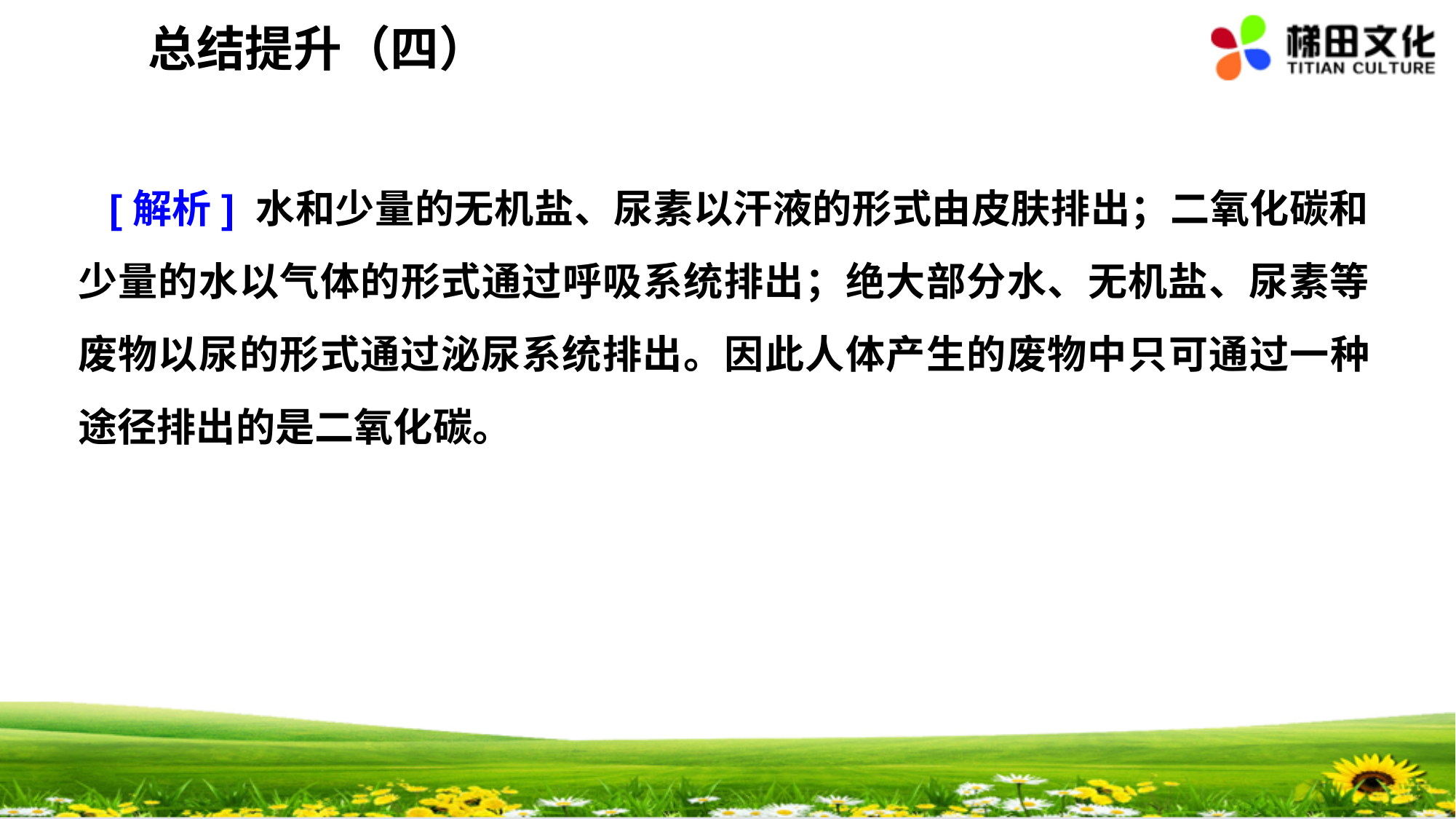

总结提升（四）
[解析] 水和少量的无机盐、尿素以汗液的形式由皮肤排出；二氧化碳和少量的水以气体的形式通过呼吸系统排出；绝大部分水、无机盐、尿素等废物以尿的形式通过泌尿系统排出。因此人体产生的废物中只可通过一种途径排出的是二氧化碳。